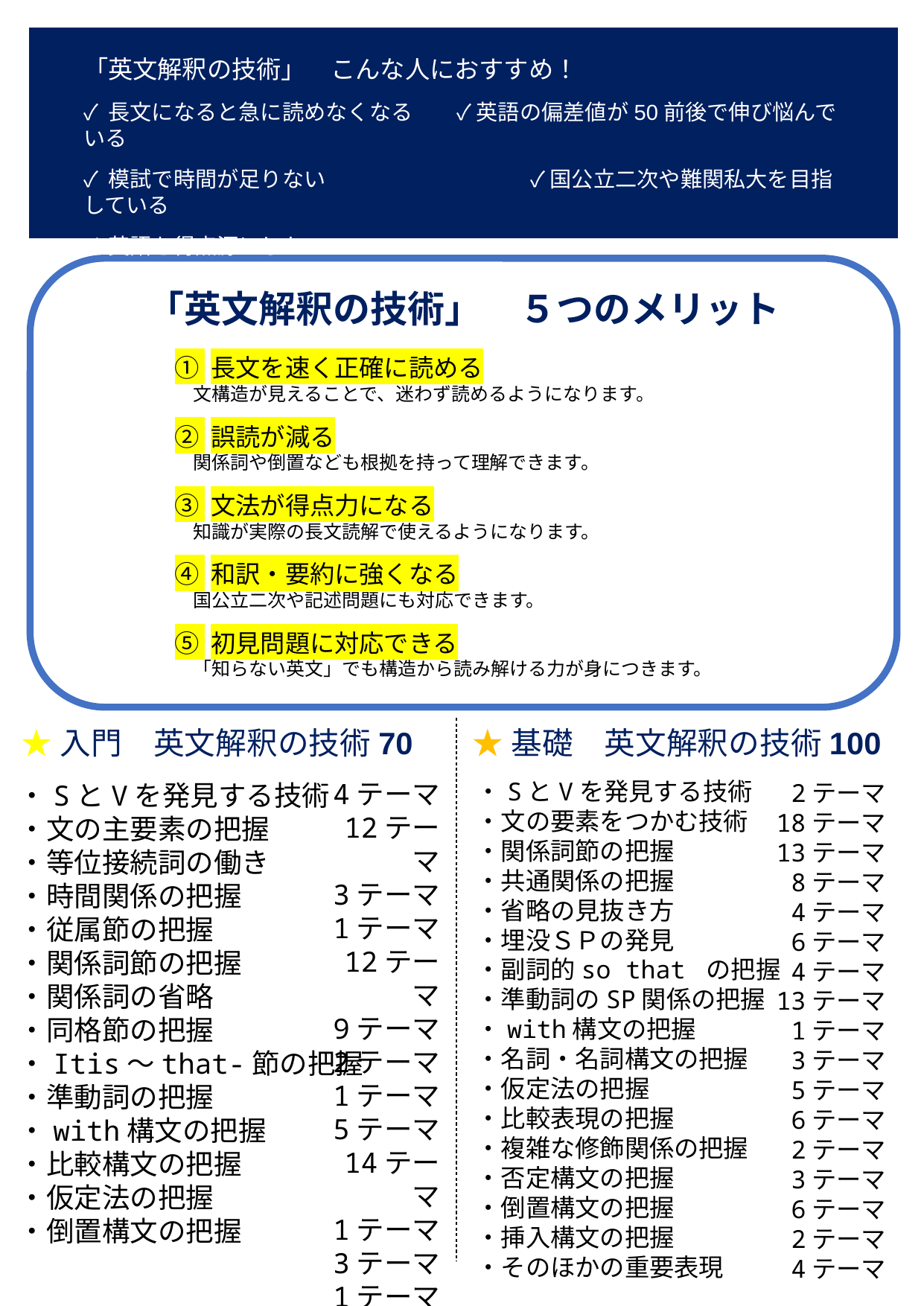

「英文解釈の技術」　こんな人におすすめ！

✓ 長文になると急に読めなくなる　　✓ 英語の偏差値が50前後で伸び悩んでいる

✓ 模試で時間が足りない		✓ 国公立二次や難関私大を目指している

✓ 英語を得点源にしたい
「英文解釈の技術」　５つのメリット

	① 長文を速く正確に読める
　　	　文構造が見えることで、迷わず読めるようになります。

	② 誤読が減る
　　	　関係詞や倒置なども根拠を持って理解できます。

	③ 文法が得点力になる
　　	　知識が実際の長文読解で使えるようになります。

	④ 和訳・要約に強くなる
　　	　国公立二次や記述問題にも対応できます。

	⑤ 初見問題に対応できる
　　	　「知らない英文」でも構造から読み解ける力が身につきます。
★入門　英文解釈の技術70
★基礎　英文解釈の技術100
・SとVを発見する技術
・文の要素をつかむ技術
・関係詞節の把握
・共通関係の把握
・省略の見抜き方
・埋没ＳＰの発見
・副詞的so that の把握
・準動詞のSP関係の把握
・with構文の把握
・名詞・名詞構文の把握
・仮定法の把握
・比較表現の把握
・複雑な修飾関係の把握
・否定構文の把握
・倒置構文の把握
・挿入構文の把握
・そのほかの重要表現
4テーマ
 12テーマ
 3テーマ
 1テーマ
 12テーマ
 9テーマ
 2テーマ
 1テーマ
 5テーマ
 14テーマ
 1テーマ
 3テーマ
 1テーマ
 2テーマ

2テーマ
 18テーマ
 13テーマ
 8テーマ
 4テーマ
 6テーマ
 4テーマ
 13テーマ
 1テーマ
 3テーマ
 5テーマ
 6テーマ
 2テーマ
 3テーマ
 6テーマ
 2テーマ
 4テーマ
 ・SとVを発見する技術
 ・文の主要素の把握
 ・等位接続詞の働き
 ・時間関係の把握
 ・従属節の把握
 ・関係詞節の把握
 ・関係詞の省略
 ・同格節の把握
 ・Itis～that-節の把握
 ・準動詞の把握
 ・with構文の把握
 ・比較構文の把握
 ・仮定法の把握
 ・倒置構文の把握